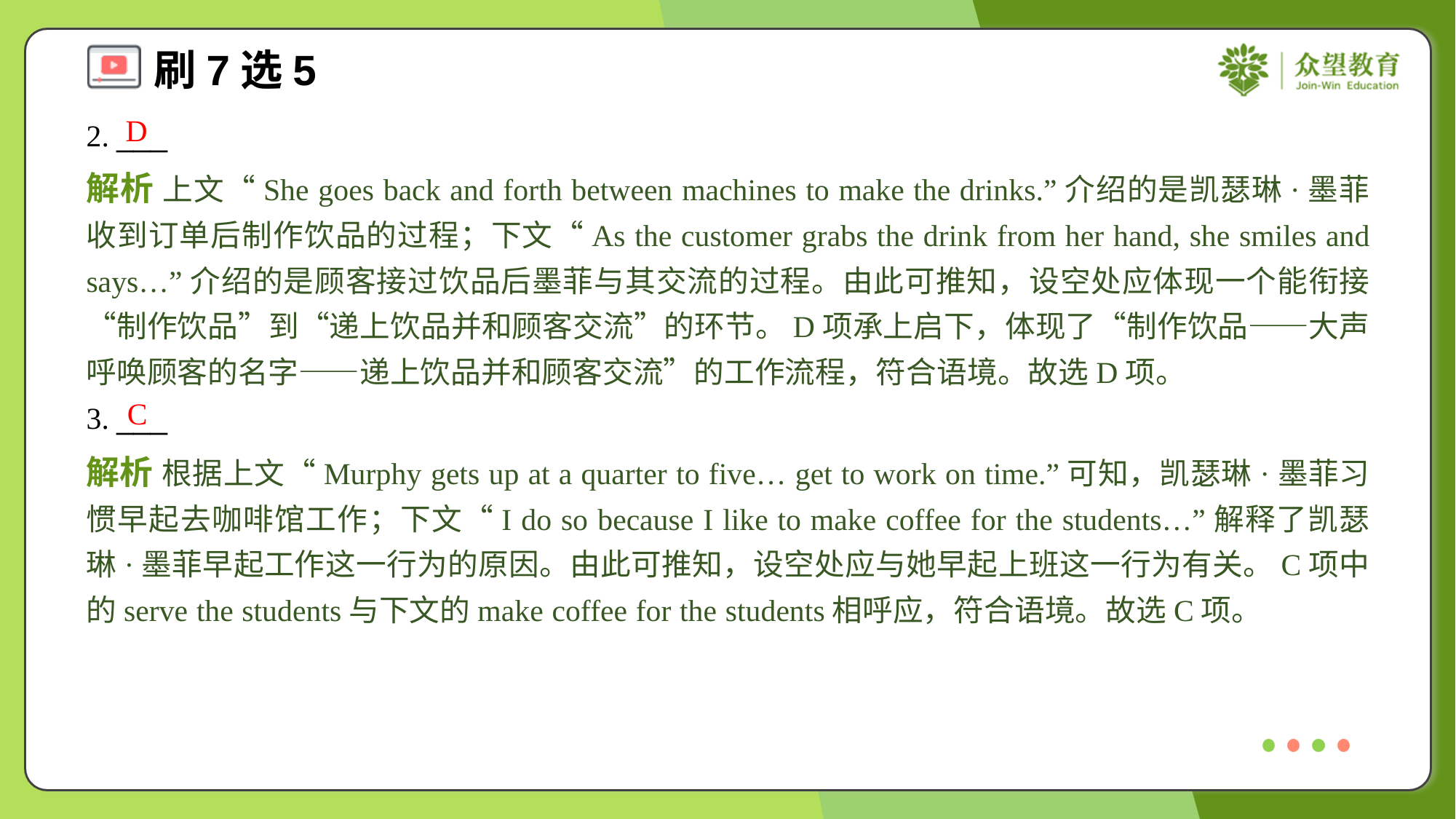

D
2. ___
解析 上文“She goes back and forth between machines to make the drinks.”介绍的是凯瑟琳·墨菲收到订单后制作饮品的过程；下文“As the customer grabs the drink from her hand, she smiles and says…”介绍的是顾客接过饮品后墨菲与其交流的过程。由此可推知，设空处应体现一个能衔接“制作饮品”到“递上饮品并和顾客交流”的环节。D项承上启下，体现了“制作饮品——大声呼唤顾客的名字——递上饮品并和顾客交流”的工作流程，符合语境。故选D项。
C
3. ___
解析 根据上文“Murphy gets up at a quarter to five… get to work on time.”可知，凯瑟琳·墨菲习惯早起去咖啡馆工作；下文“I do so because I like to make coffee for the students…”解释了凯瑟琳·墨菲早起工作这一行为的原因。由此可推知，设空处应与她早起上班这一行为有关。C项中的serve the students与下文的make coffee for the students相呼应，符合语境。故选C项。